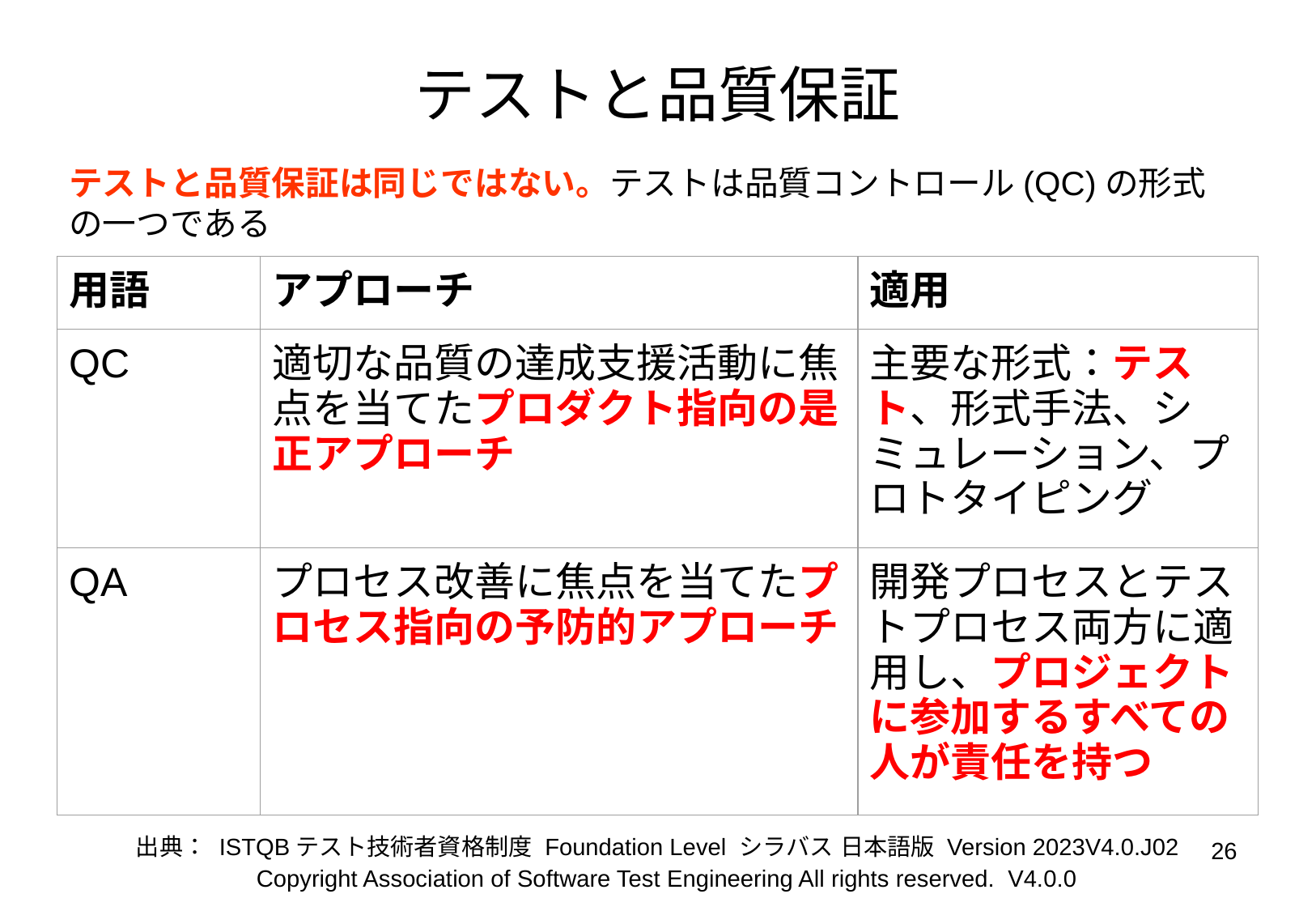

# テストと品質保証
テストと品質保証は同じではない。テストは品質コントロール(QC)の形式の一つである
| 用語 | アプローチ | 適用 |
| --- | --- | --- |
| QC | 適切な品質の達成支援活動に焦点を当てたプロダクト指向の是正アプローチ | 主要な形式：テスト、形式手法、シミュレーション、プロトタイピング |
| QA | プロセス改善に焦点を当てたプロセス指向の予防的アプローチ | 開発プロセスとテストプロセス両方に適用し、プロジェクトに参加するすべての人が責任を持つ |
出典： ISTQBテスト技術者資格制度 Foundation Level シラバス 日本語版 Version 2023V4.0.J02
26
Copyright Association of Software Test Engineering All rights reserved.  V4.0.0